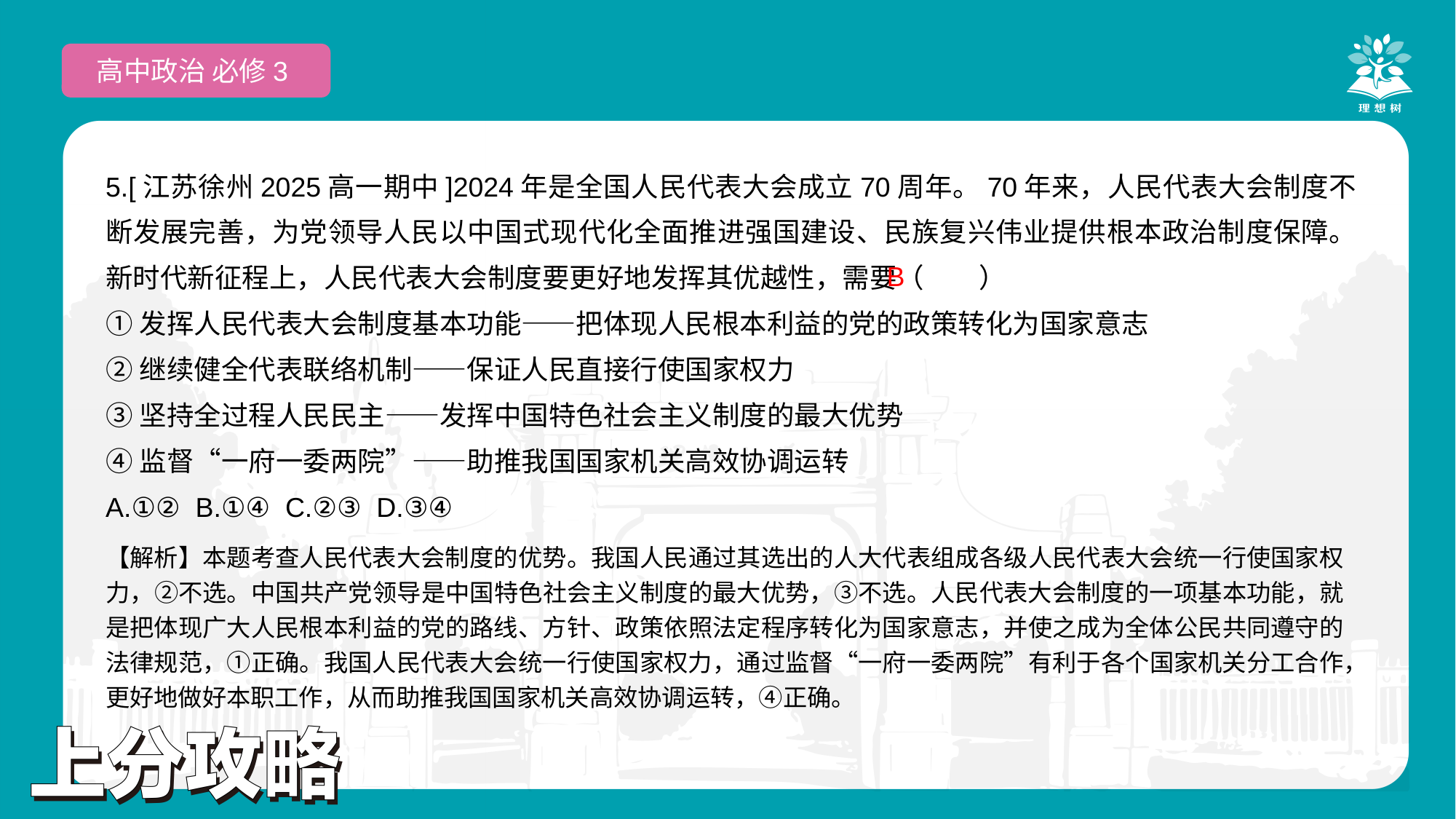

高中政治 必修3
5.[江苏徐州2025高一期中]2024年是全国人民代表大会成立70周年。70年来，人民代表大会制度不断发展完善，为党领导人民以中国式现代化全面推进强国建设、民族复兴伟业提供根本政治制度保障。新时代新征程上，人民代表大会制度要更好地发挥其优越性，需要（　　）
①发挥人民代表大会制度基本功能——把体现人民根本利益的党的政策转化为国家意志
②继续健全代表联络机制——保证人民直接行使国家权力
③坚持全过程人民民主——发挥中国特色社会主义制度的最大优势
④监督“一府一委两院”——助推我国国家机关高效协调运转
A.①②  B.①④  C.②③  D.③④
 B
【解析】本题考查人民代表大会制度的优势。我国人民通过其选出的人大代表组成各级人民代表大会统一行使国家权力，②不选。中国共产党领导是中国特色社会主义制度的最大优势，③不选。人民代表大会制度的一项基本功能，就是把体现广大人民根本利益的党的路线、方针、政策依照法定程序转化为国家意志，并使之成为全体公民共同遵守的法律规范，①正确。我国人民代表大会统一行使国家权力，通过监督“一府一委两院”有利于各个国家机关分工合作，更好地做好本职工作，从而助推我国国家机关高效协调运转，④正确。